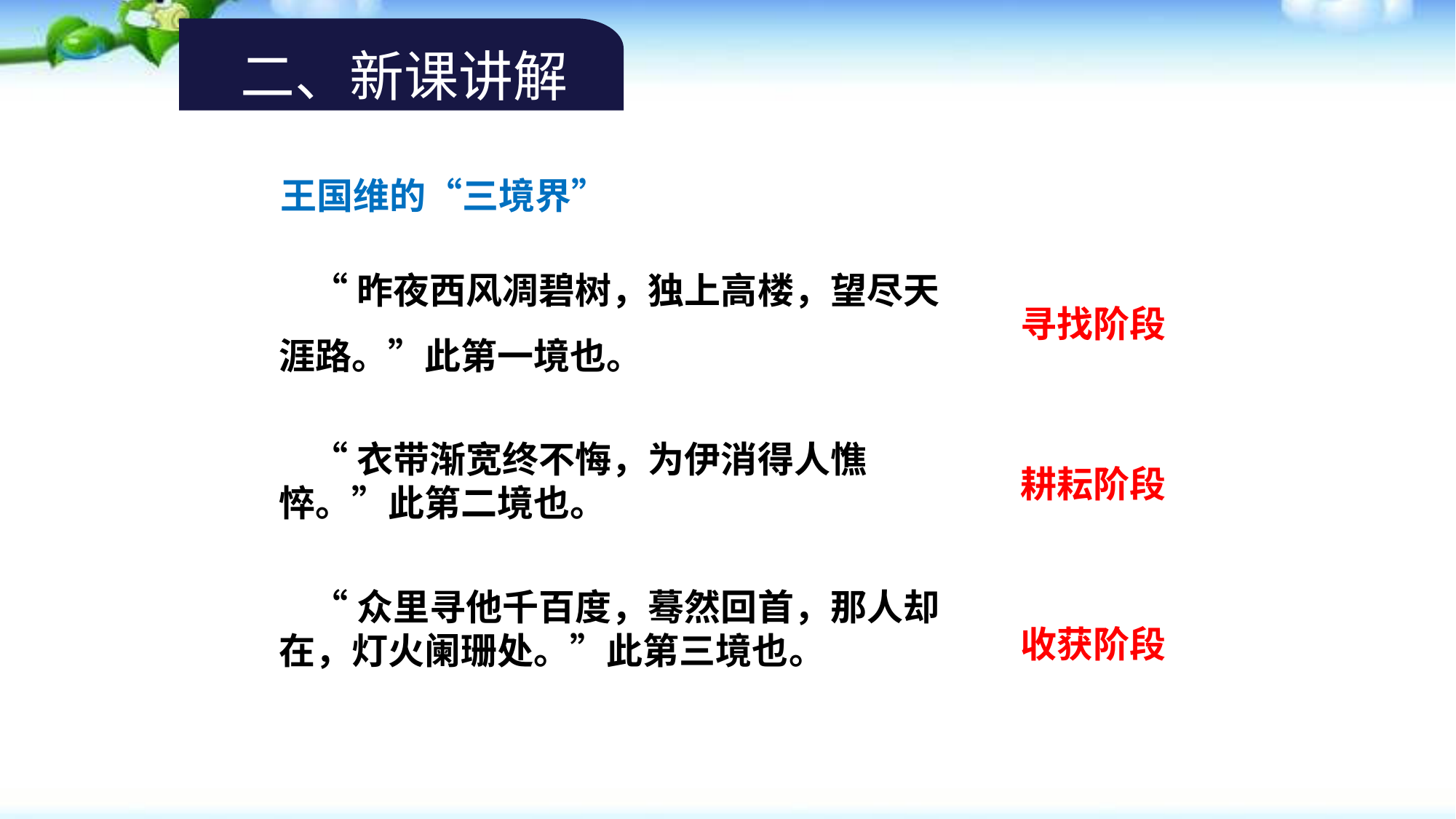

二、新课讲解

王国维的“三境界”
    “昨夜西风凋碧树，独上高楼，望尽天涯路。”此第一境也。
    “衣带渐宽终不悔，为伊消得人憔悴。”此第二境也。
    “众里寻他千百度，蓦然回首，那人却在，灯火阑珊处。”此第三境也。
寻找阶段
耕耘阶段
收获阶段